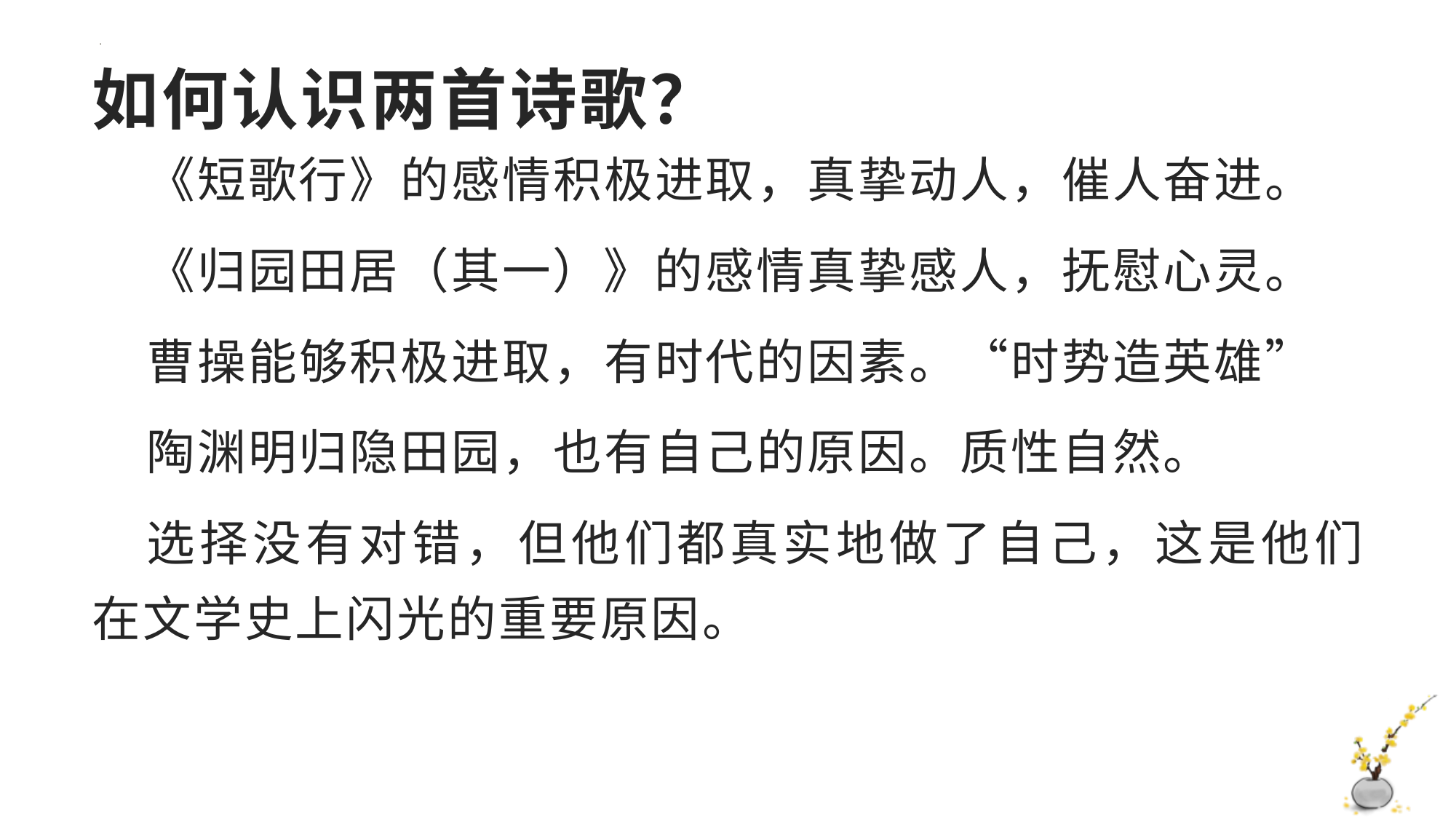

# 如何认识两首诗歌？
《短歌行》的感情积极进取，真挚动人，催人奋进。
《归园田居（其一）》的感情真挚感人，抚慰心灵。
曹操能够积极进取，有时代的因素。“时势造英雄”
陶渊明归隐田园，也有自己的原因。质性自然。
选择没有对错，但他们都真实地做了自己，这是他们在文学史上闪光的重要原因。